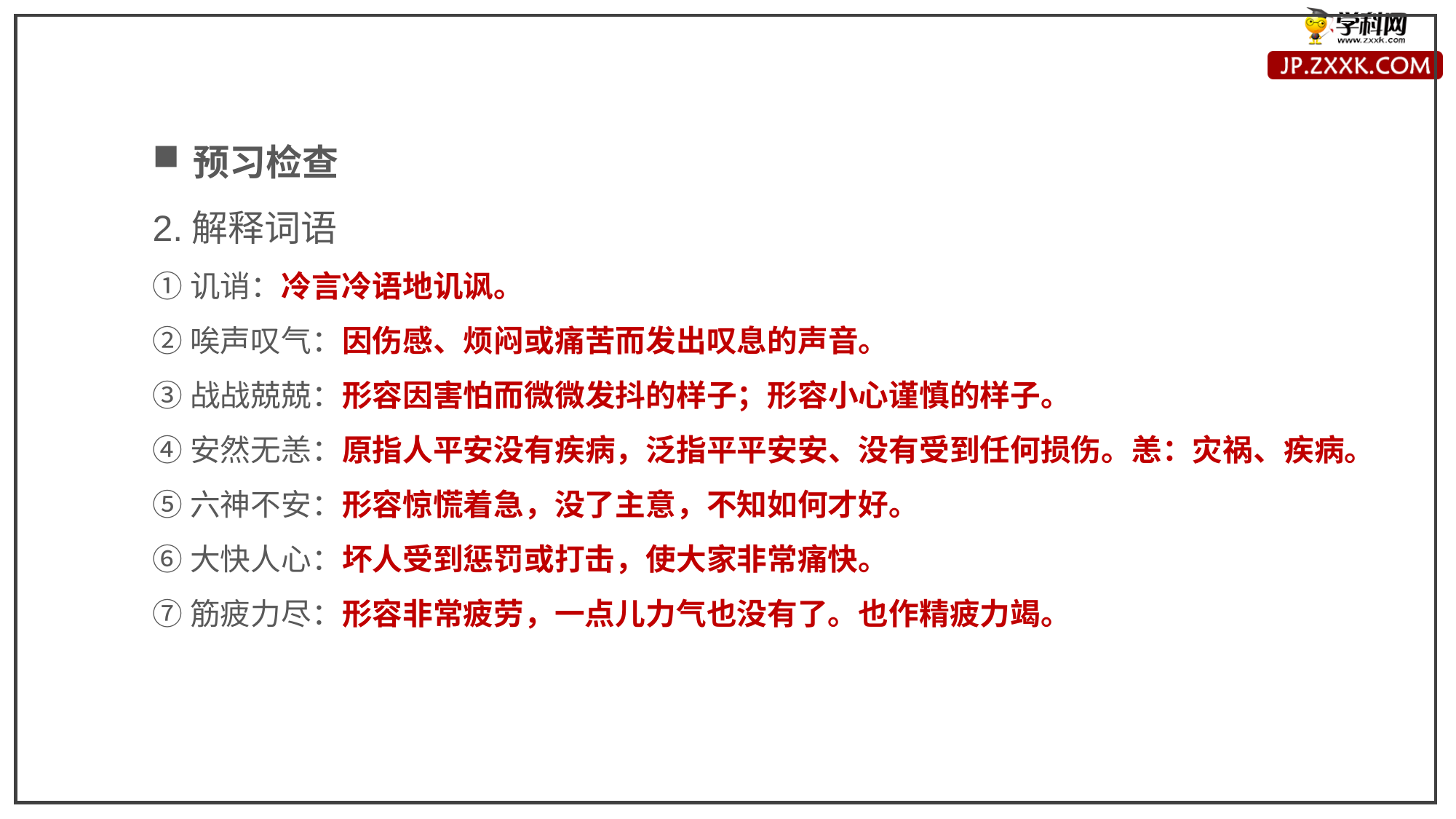

预习检查
2.解释词语
①讥诮：冷言冷语地讥讽。
②唉声叹气：因伤感、烦闷或痛苦而发出叹息的声音。
③战战兢兢：形容因害怕而微微发抖的样子；形容小心谨慎的样子。
④安然无恙：原指人平安没有疾病，泛指平平安安、没有受到任何损伤。恙：灾祸、疾病。
⑤六神不安：形容惊慌着急，没了主意，不知如何才好。
⑥大快人心：坏人受到惩罚或打击，使大家非常痛快。
⑦筋疲力尽：形容非常疲劳，一点儿力气也没有了。也作精疲力竭。